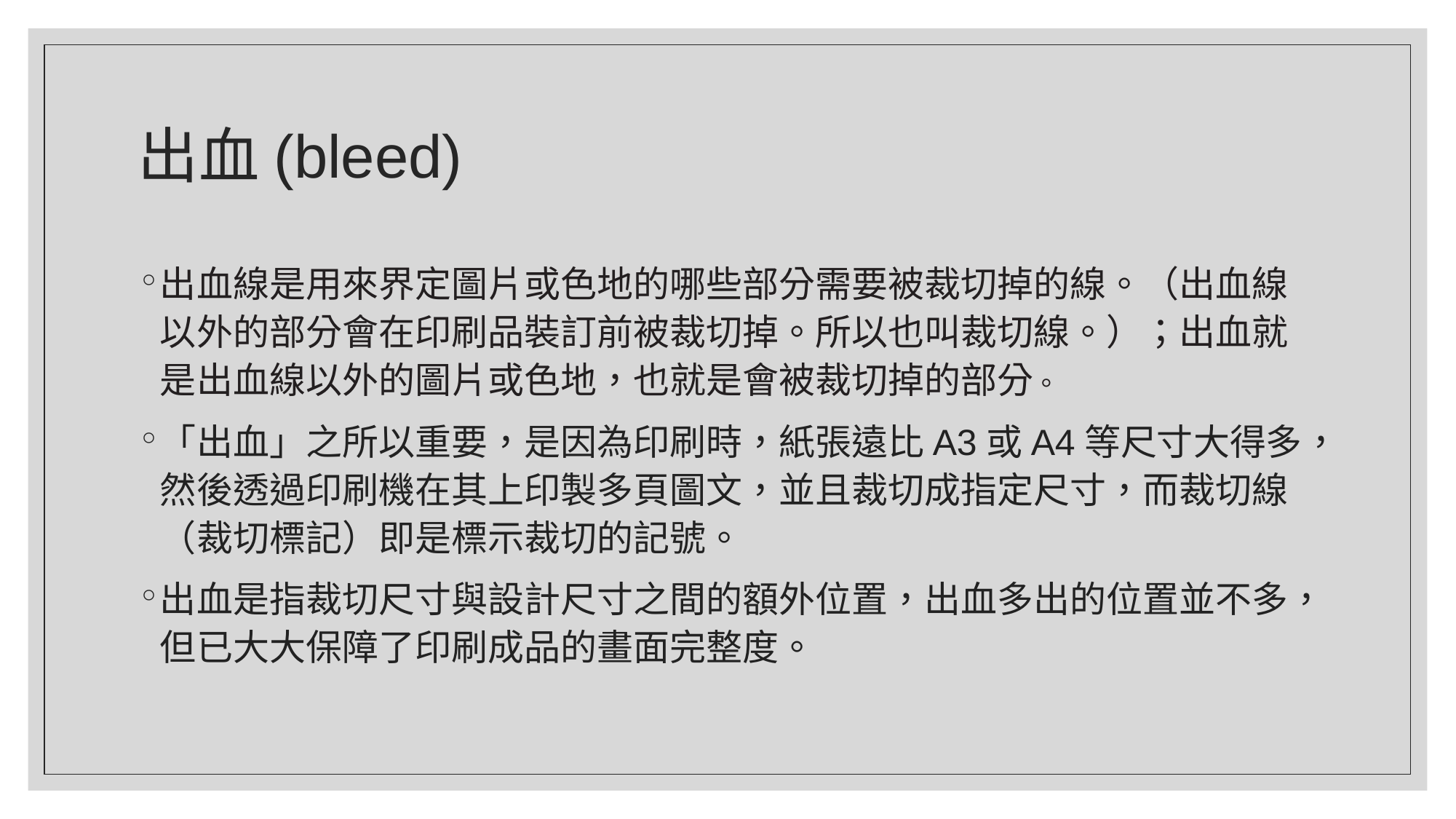

# 出血(bleed)
出血線是用來界定圖片或色地的哪些部分需要被裁切掉的線。（出血線以外的部分會在印刷品裝訂前被裁切掉。所以也叫裁切線。）；出血就是出血線以外的圖片或色地，也就是會被裁切掉的部分。
「出血」之所以重要，是因為印刷時，紙張遠比A3或A4等尺寸大得多，然後透過印刷機在其上印製多頁圖文，並且裁切成指定尺寸，而裁切線（裁切標記）即是標示裁切的記號。
出血是指裁切尺寸與設計尺寸之間的額外位置，出血多出的位置並不多，但已大大保障了印刷成品的畫面完整度。